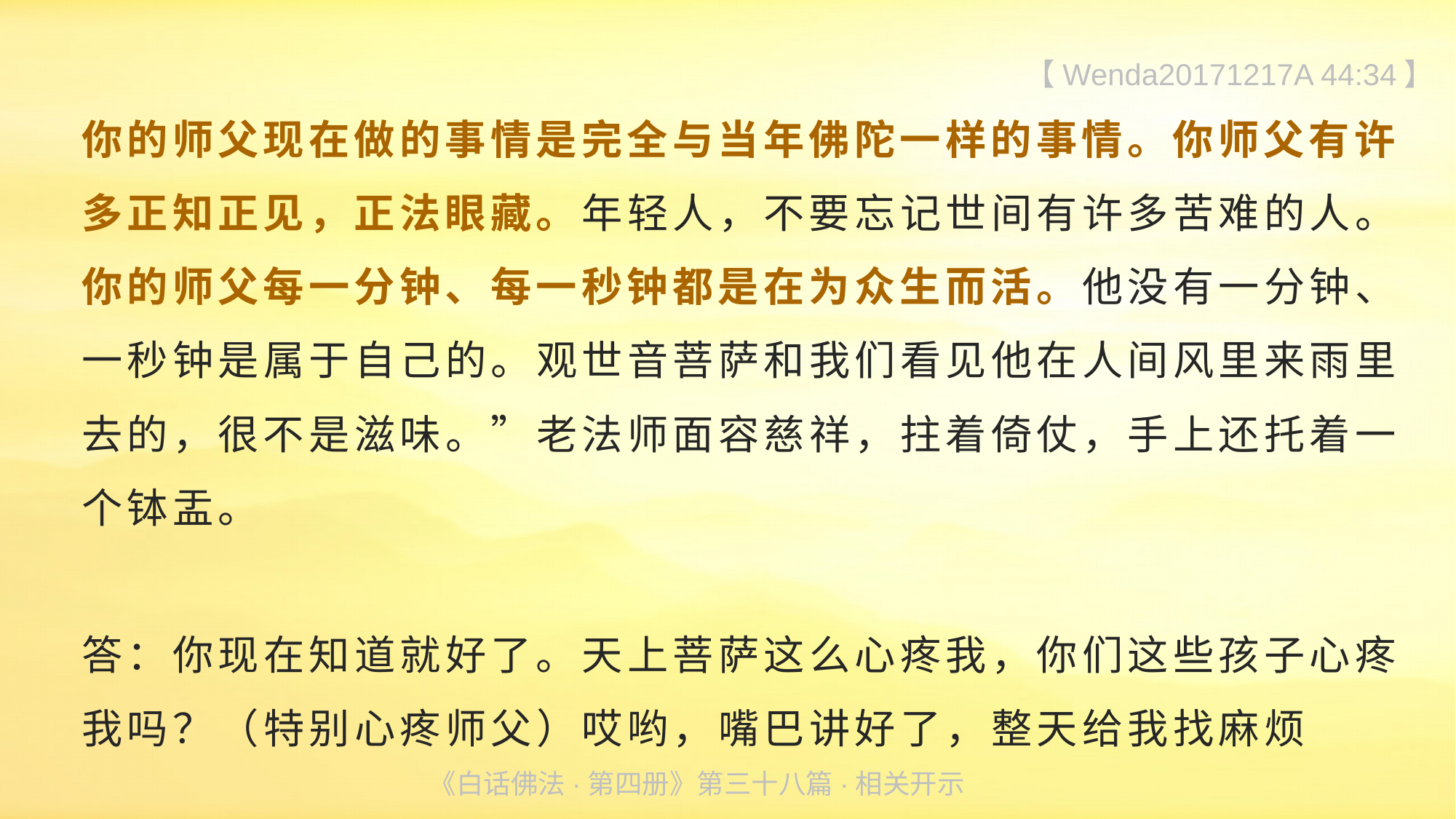

【Wenda20171217A 44:34】
你的师父现在做的事情是完全与当年佛陀一样的事情。你师父有许多正知正见，正法眼藏。年轻人，不要忘记世间有许多苦难的人。你的师父每一分钟、每一秒钟都是在为众生而活。他没有一分钟、一秒钟是属于自己的。观世音菩萨和我们看见他在人间风里来雨里去的，很不是滋味。”老法师面容慈祥，拄着倚仗，手上还托着一个钵盂。

答：你现在知道就好了。天上菩萨这么心疼我，你们这些孩子心疼我吗？（特别心疼师父）哎哟，嘴巴讲好了，整天给我找麻烦
《白话佛法·第四册》第三十八篇·相关开示